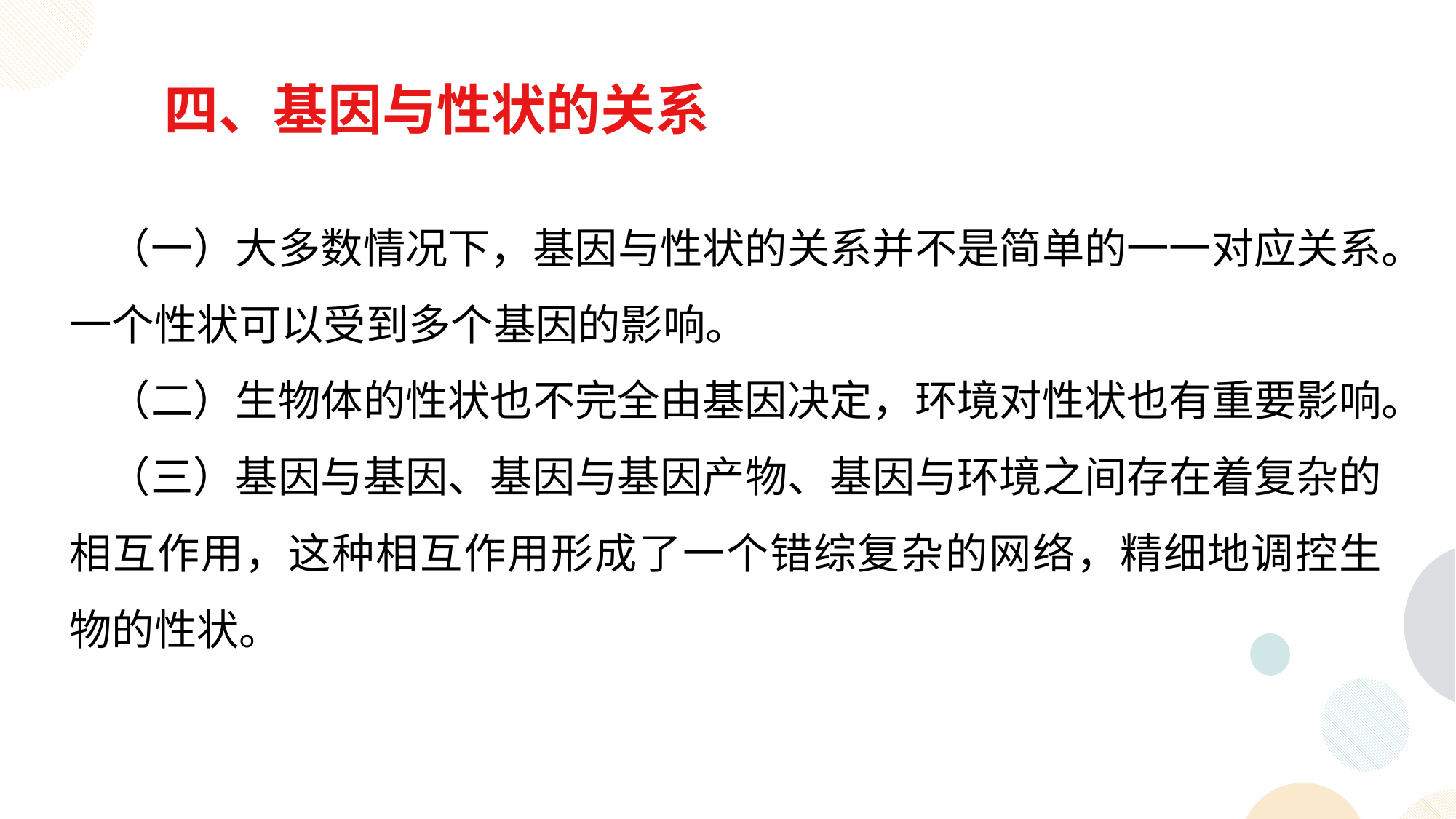

四、基因与性状的关系
   （一）大多数情况下，基因与性状的关系并不是简单的一一对应关系。一个性状可以受到多个基因的影响。
   （二）生物体的性状也不完全由基因决定，环境对性状也有重要影响。
   （三）基因与基因、基因与基因产物、基因与环境之间存在着复杂的相互作用，这种相互作用形成了一个错综复杂的网络，精细地调控生物的性状。